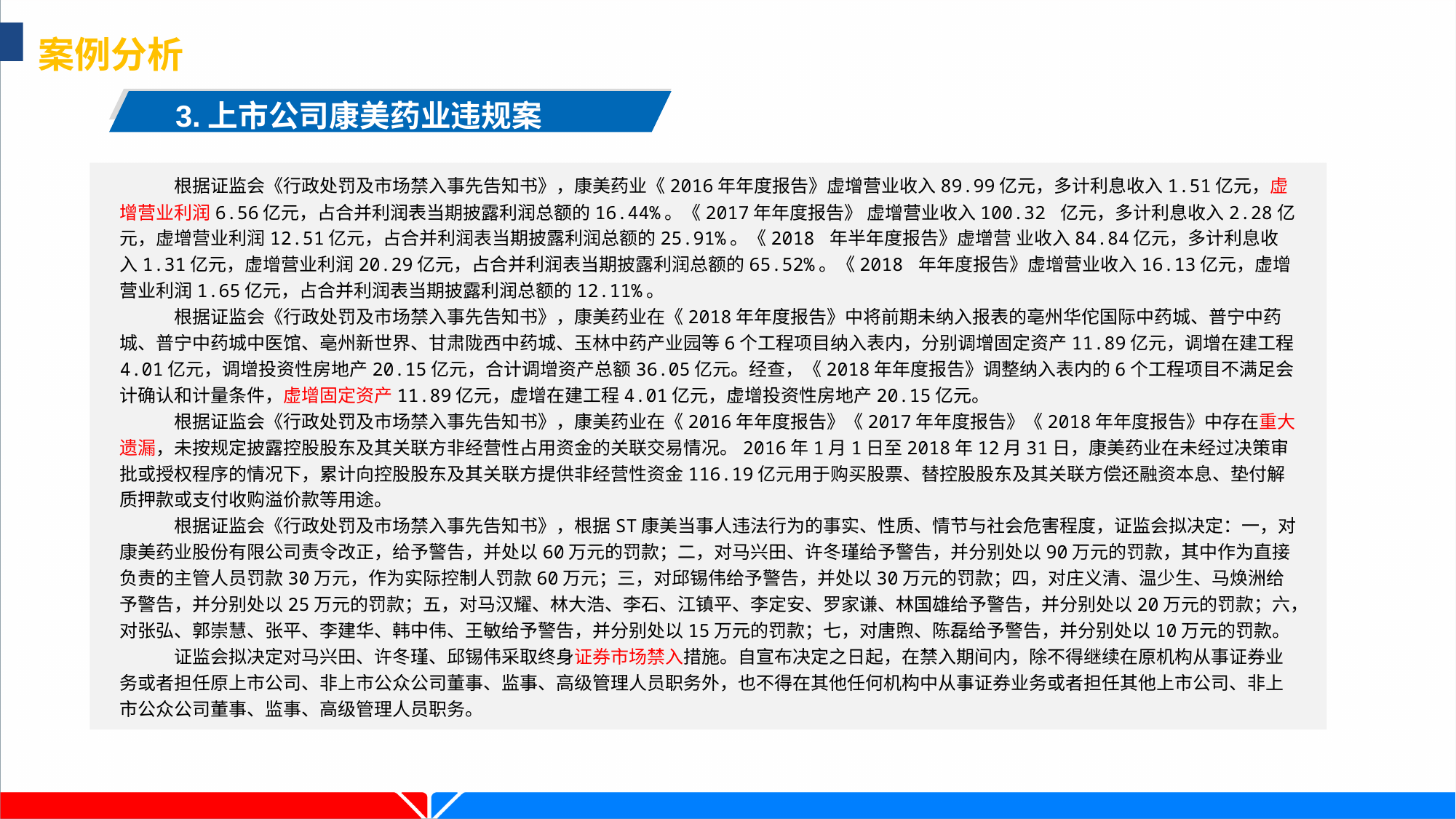

案例分析

3.上市公司康美药业违规案

根据证监会《行政处罚及市场禁入事先告知书》，康美药业《2016年年度报告》虚增营业收入89.99亿元，多计利息收入1.51亿元，虚增营业利润6.56亿元，占合并利润表当期披露利润总额的16.44%。《2017年年度报告》 虚增营业收入100.32 亿元，多计利息收入2.28亿元，虚增营业利润12.51亿元，占合并利润表当期披露利润总额的25.91%。《2018 年半年度报告》虚增营 业收入84.84亿元，多计利息收入1.31亿元，虚增营业利润20.29亿元，占合并利润表当期披露利润总额的65.52%。《2018 年年度报告》虚增营业收入16.13亿元，虚增营业利润1.65亿元，占合并利润表当期披露利润总额的12.11%。
根据证监会《行政处罚及市场禁入事先告知书》，康美药业在《2018年年度报告》中将前期未纳入报表的亳州华佗国际中药城、普宁中药城、普宁中药城中医馆、亳州新世界、甘肃陇西中药城、玉林中药产业园等6个工程项目纳入表内，分别调增固定资产11.89亿元，调增在建工程4.01亿元，调增投资性房地产20.15亿元，合计调增资产总额36.05亿元。经查，《2018年年度报告》调整纳入表内的6个工程项目不满足会计确认和计量条件，虚增固定资产11.89亿元，虚增在建工程4.01亿元，虚增投资性房地产20.15亿元。
根据证监会《行政处罚及市场禁入事先告知书》，康美药业在《2016年年度报告》《2017年年度报告》《2018年年度报告》中存在重大遗漏，未按规定披露控股股东及其关联方非经营性占用资金的关联交易情况。2016年1月1日至2018年12月31日，康美药业在未经过决策审批或授权程序的情况下，累计向控股股东及其关联方提供非经营性资金116.19亿元用于购买股票、替控股股东及其关联方偿还融资本息、垫付解质押款或支付收购溢价款等用途。
根据证监会《行政处罚及市场禁入事先告知书》，根据ST康美当事人违法行为的事实、性质、情节与社会危害程度，证监会拟决定：一，对康美药业股份有限公司责令改正，给予警告，并处以60万元的罚款；二，对马兴田、许冬瑾给予警告，并分别处以90万元的罚款，其中作为直接负责的主管人员罚款30万元，作为实际控制人罚款60万元；三，对邱锡伟给予警告，并处以30万元的罚款；四，对庄义清、温少生、马焕洲给予警告，并分别处以25万元的罚款；五，对马汉耀、林大浩、李石、江镇平、李定安、罗家谦、林国雄给予警告，并分别处以20万元的罚款；六，对张弘、郭崇慧、张平、李建华、韩中伟、王敏给予警告，并分别处以15万元的罚款；七，对唐煦、陈磊给予警告，并分别处以10万元的罚款。
证监会拟决定对马兴田、许冬瑾、邱锡伟采取终身证券市场禁入措施。自宣布决定之日起，在禁入期间内，除不得继续在原机构从事证券业务或者担任原上市公司、非上市公众公司董事、监事、高级管理人员职务外，也不得在其他任何机构中从事证券业务或者担任其他上市公司、非上市公众公司董事、监事、高级管理人员职务。